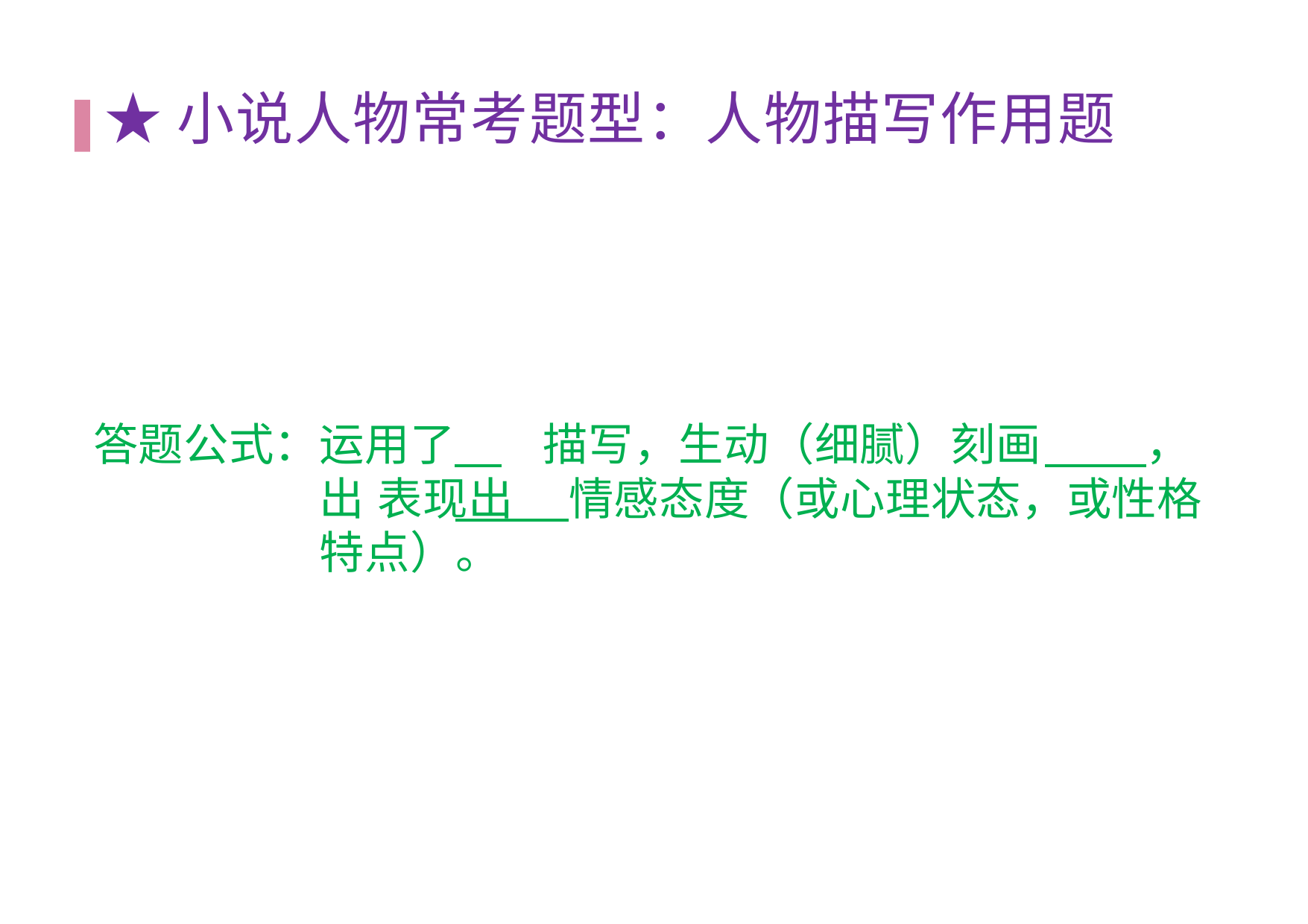

# ★⼩说⼈物常考题型：⼈物描写作⽤题

答题公式：运⽤了	描写，⽣动（细腻）刻画出 表现出
，

情感态度（或⼼理状态，或性格

特点）。